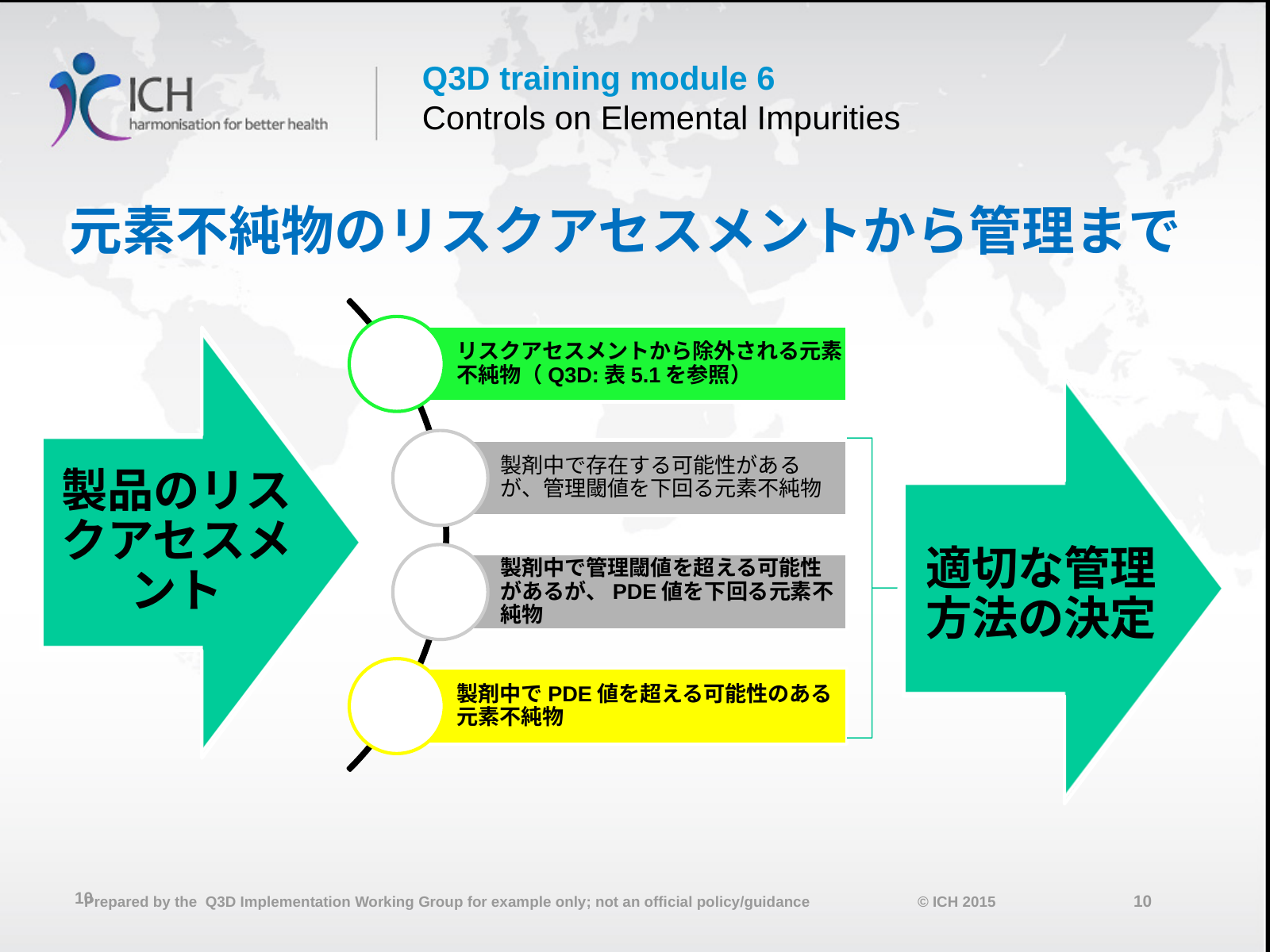

# 元素不純物のリスクアセスメントから管理まで
リスクアセスメントから除外される元素不純物（Q3D:表5.1を参照）
製剤中で存在する可能性があるが、管理閾値を下回る元素不純物
製剤中で管理閾値を超える可能性があるが、PDE値を下回る元素不純物
製剤中でPDE値を超える可能性のある元素不純物
製品のリスクアセスメント
適切な管理方法の決定

管理戦略への入力
10